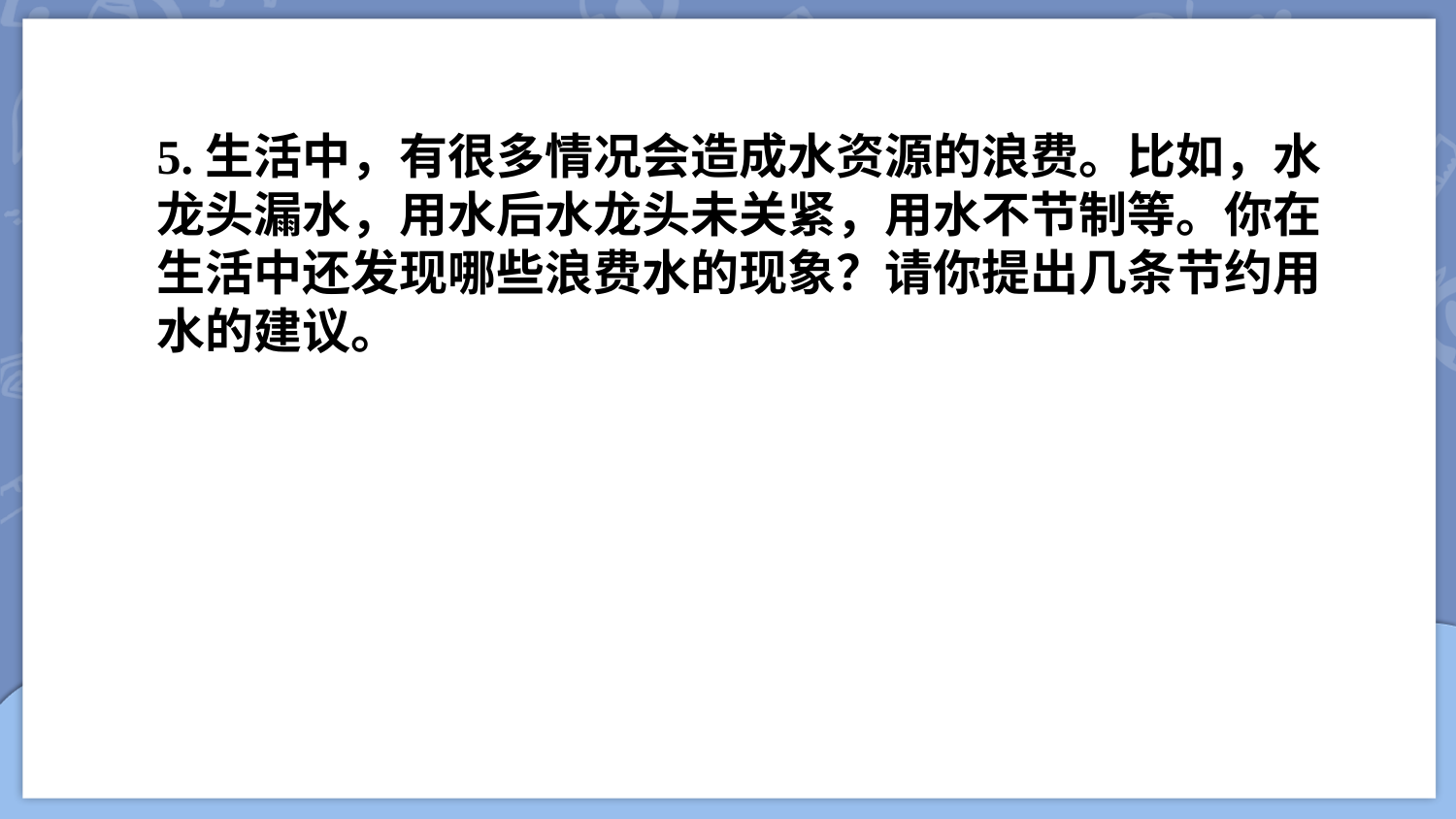

5.生活中，有很多情况会造成水资源的浪费。比如，水龙头漏水，用水后水龙头未关紧，用水不节制等。你在生活中还发现哪些浪费水的现象？请你提出几条节约用水的建议。